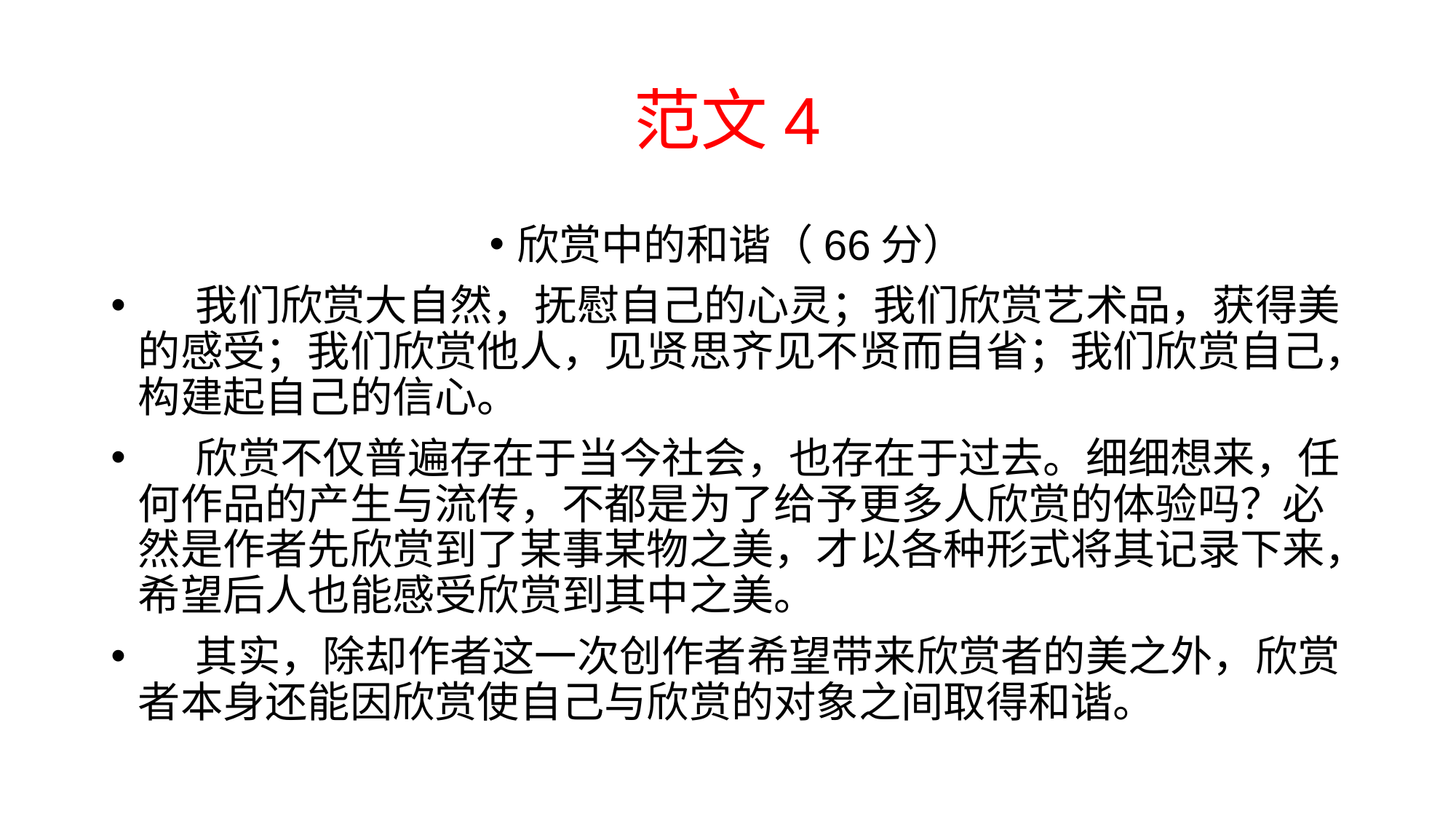

# 范文4
欣赏中的和谐（66分）
    我们欣赏大自然，抚慰自己的心灵；我们欣赏艺术品，获得美的感受；我们欣赏他人，见贤思齐见不贤而自省；我们欣赏自己，构建起自己的信心。
    欣赏不仅普遍存在于当今社会，也存在于过去。细细想来，任何作品的产生与流传，不都是为了给予更多人欣赏的体验吗？必然是作者先欣赏到了某事某物之美，才以各种形式将其记录下来，希望后人也能感受欣赏到其中之美。
    其实，除却作者这一次创作者希望带来欣赏者的美之外，欣赏者本身还能因欣赏使自己与欣赏的对象之间取得和谐。